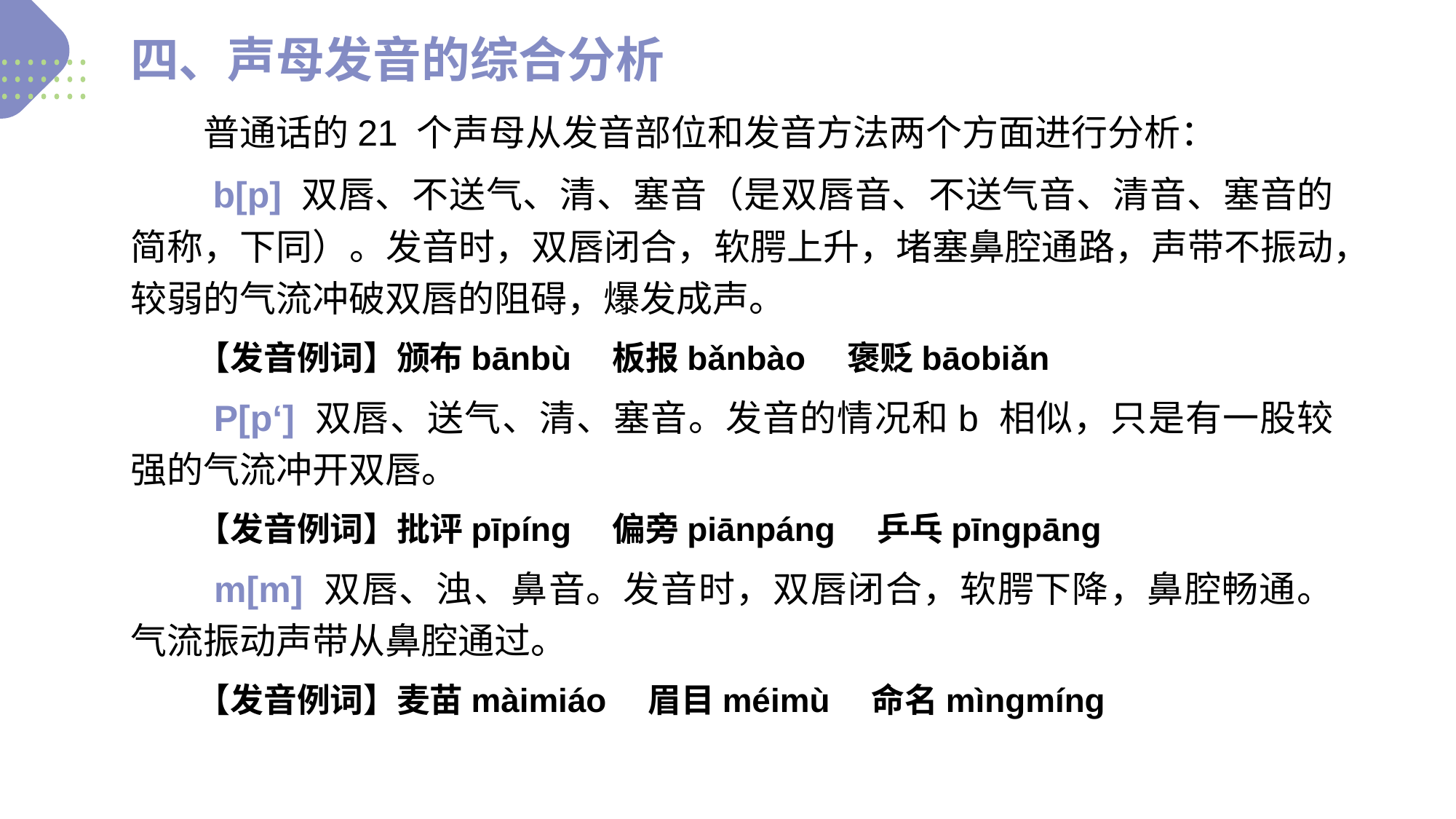

四、声母发音的综合分析

　　普通话的21 个声母从发音部位和发音方法两个方面进行分析：
　　b[p] 双唇、不送气、清、塞音（是双唇音、不送气音、清音、塞音的简称，下同）。发音时，双唇闭合，软腭上升，堵塞鼻腔通路，声带不振动，较弱的气流冲破双唇的阻碍，爆发成声。
　　【发音例词】颁布bānbù　板报bǎnbào　褒贬bāobiǎn
　　P[p‘] 双唇、送气、清、塞音。发音的情况和b 相似，只是有一股较强的气流冲开双唇。
　　【发音例词】批评pīpínɡ　偏旁piānpánɡ　乒乓pīnɡpānɡ
　　m[m] 双唇、浊、鼻音。发音时，双唇闭合，软腭下降，鼻腔畅通。气流振动声带从鼻腔通过。
　　【发音例词】麦苗màimiáo　眉目méimù　命名mìnɡmínɡ